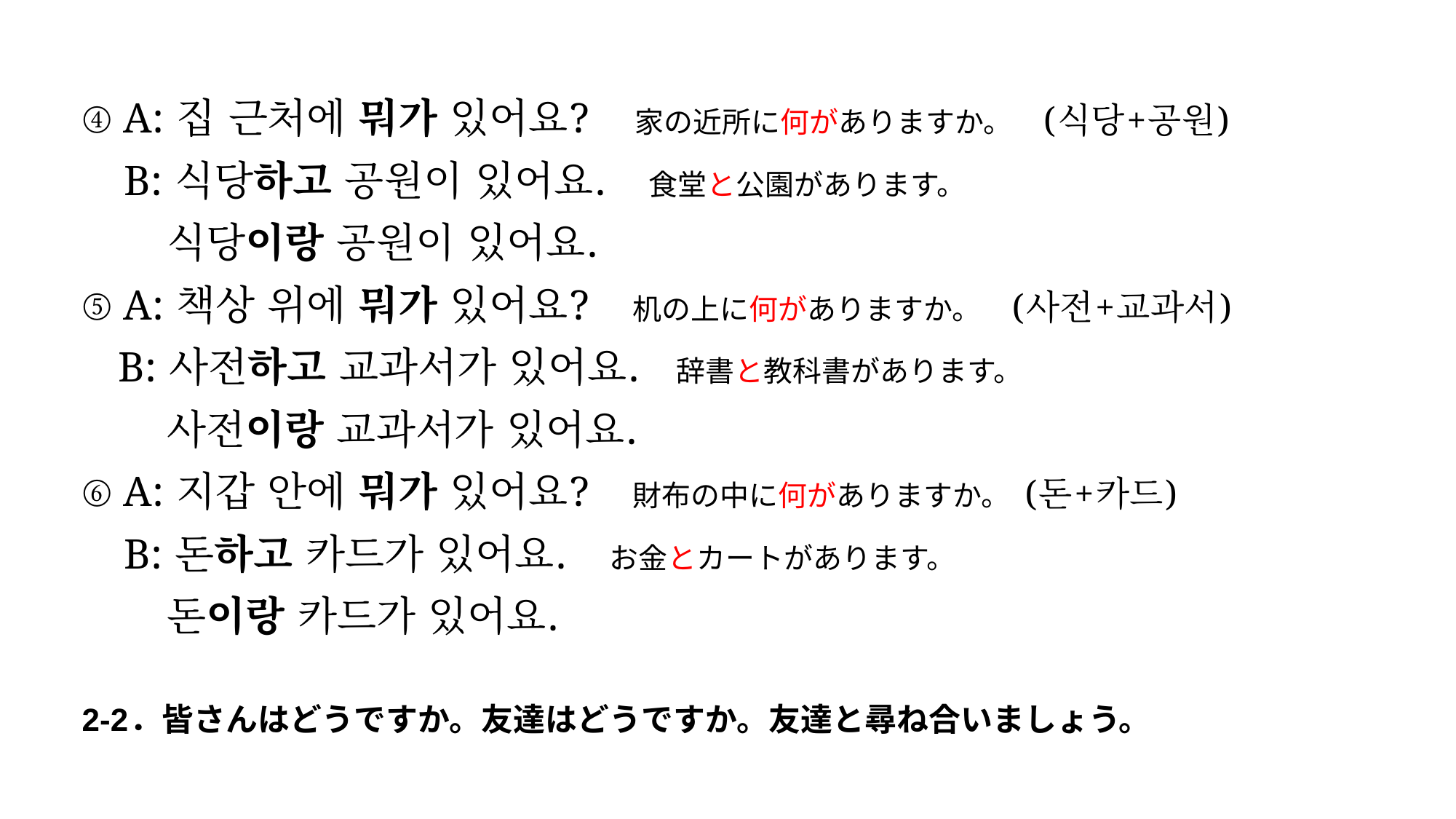

④ A: 집 근처에 뭐가 있어요?	　家の近所に何がありますか。　(식당+공원)
    B: 식당하고 공원이 있어요.　食堂と公園があります。
        식당이랑 공원이 있어요.
⑤ A: 책상 위에 뭐가 있어요?　机の上に何がありますか。　(사전+교과서)
    B: 사전하고 교과서가 있어요.　辞書と教科書があります。
        사전이랑 교과서가 있어요.
⑥ A: 지갑 안에 뭐가 있어요?　財布の中に何がありますか。	(돈+카드)
    B: 돈하고 카드가 있어요.　お金とカートがあります。
        돈이랑 카드가 있어요.

2-2．皆さんはどうですか。友達はどうですか。友達と尋ね合いましょう。